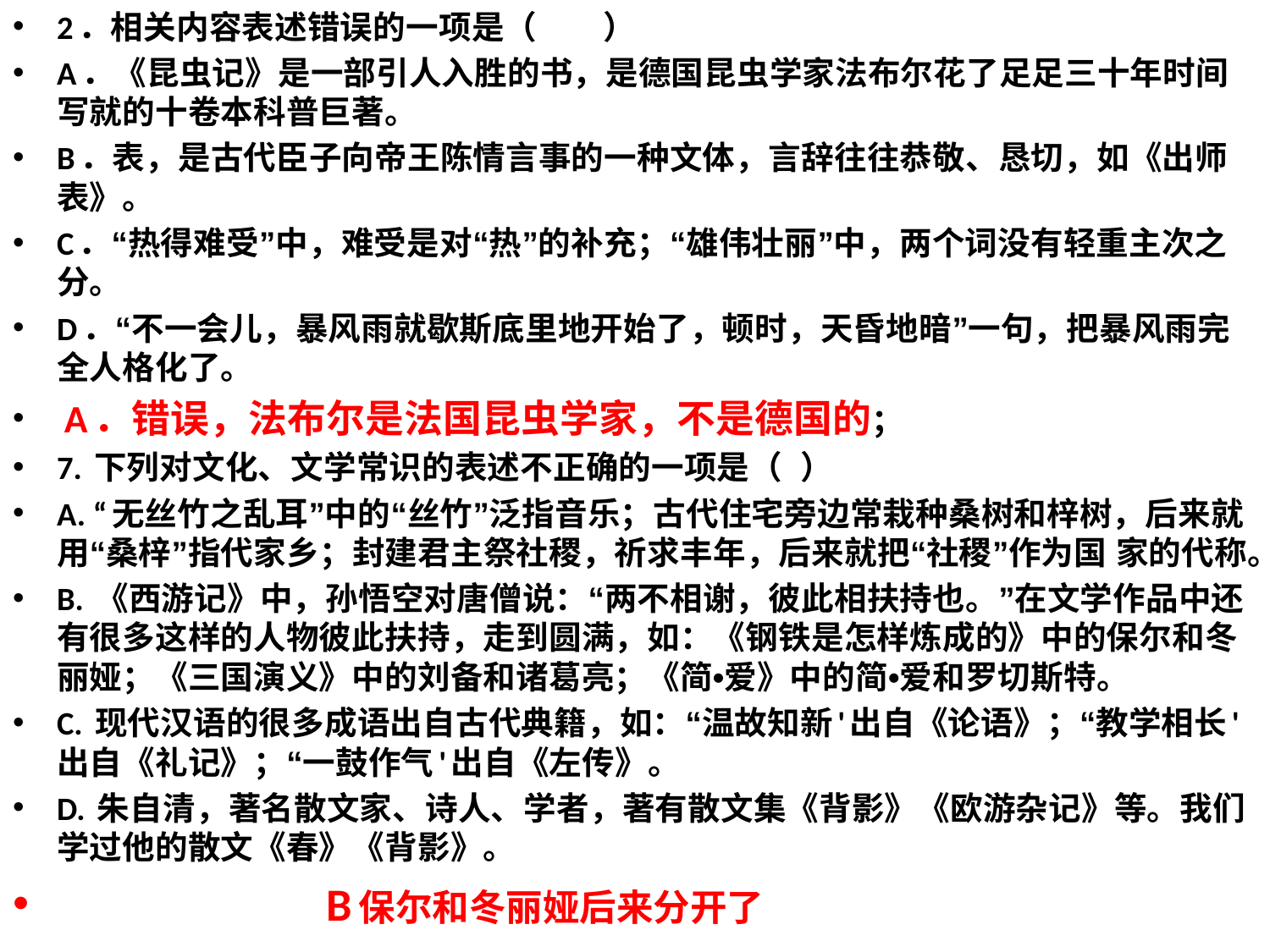

2．相关内容表述错误的一项是（　　）
A．《昆虫记》是一部引人入胜的书，是德国昆虫学家法布尔花了足足三十年时间写就的十卷本科普巨著。
B．表，是古代臣子向帝王陈情言事的一种文体，言辞往往恭敬、恳切，如《出师表》。
C．“热得难受”中，难受是对“热”的补充；“雄伟壮丽”中，两个词没有轻重主次之分。
D．“不一会儿，暴风雨就歇斯底里地开始了，顿时，天昏地暗”一句，把暴风雨完全人格化了。
 A．错误，法布尔是法国昆虫学家，不是德国的；
7. 下列对文化、文学常识的表述不正确的一项是（  ）
A. “无丝竹之乱耳”中的“丝竹”泛指音乐；古代住宅旁边常栽种桑树和梓树，后来就用“桑梓”指代家乡；封建君主祭社稷，祈求丰年，后来就把“社稷”作为国 家的代称。
B. 《西游记》中，孙悟空对唐僧说：“两不相谢，彼此相扶持也。”在文学作品中还有很多这样的人物彼此扶持，走到圆满，如：《钢铁是怎样炼成的》中的保尔和冬丽娅；《三国演义》中的刘备和诸葛亮；《简•爱》中的简•爱和罗切斯特。
C. 现代汉语的很多成语出自古代典籍，如：“温故知新'出自《论语》；“教学相长' 出自《礼记》；“一鼓作气'出自《左传》。
D. 朱自清，著名散文家、诗人、学者，著有散文集《背影》《欧游杂记》等。我们学过他的散文《春》《背影》。
                          B保尔和冬丽娅后来分开了

#